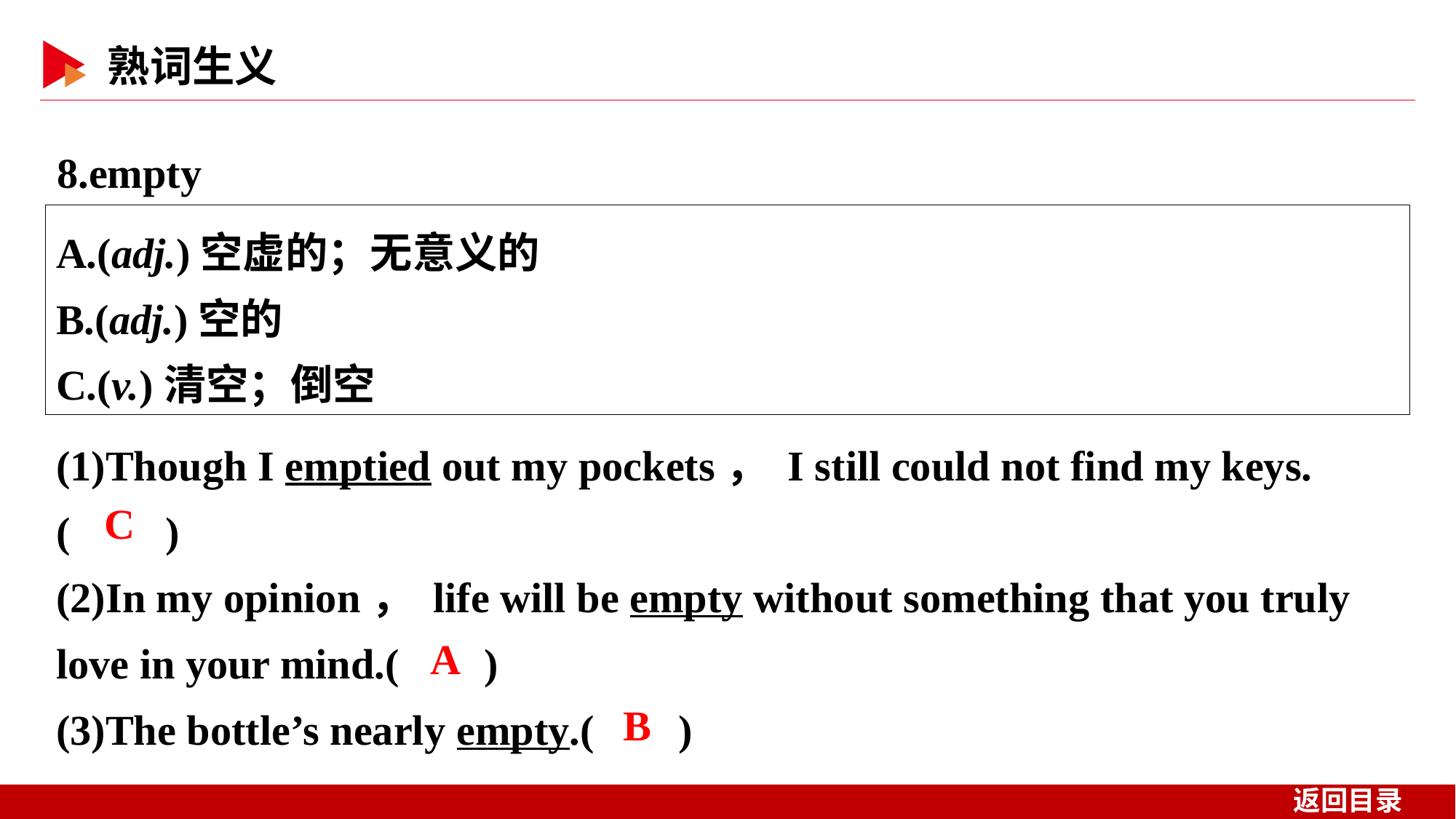

8.empty
A.(adj.)空虚的；无意义的
B.(adj.)空的
C.(v.)清空；倒空
(1)Though I emptied out my pockets， I still could not find my keys.
(         )
(2)In my opinion， life will be empty without something that you truly love in your mind.(        )
(3)The bottle’s nearly empty.(        )
   C
   A
   B